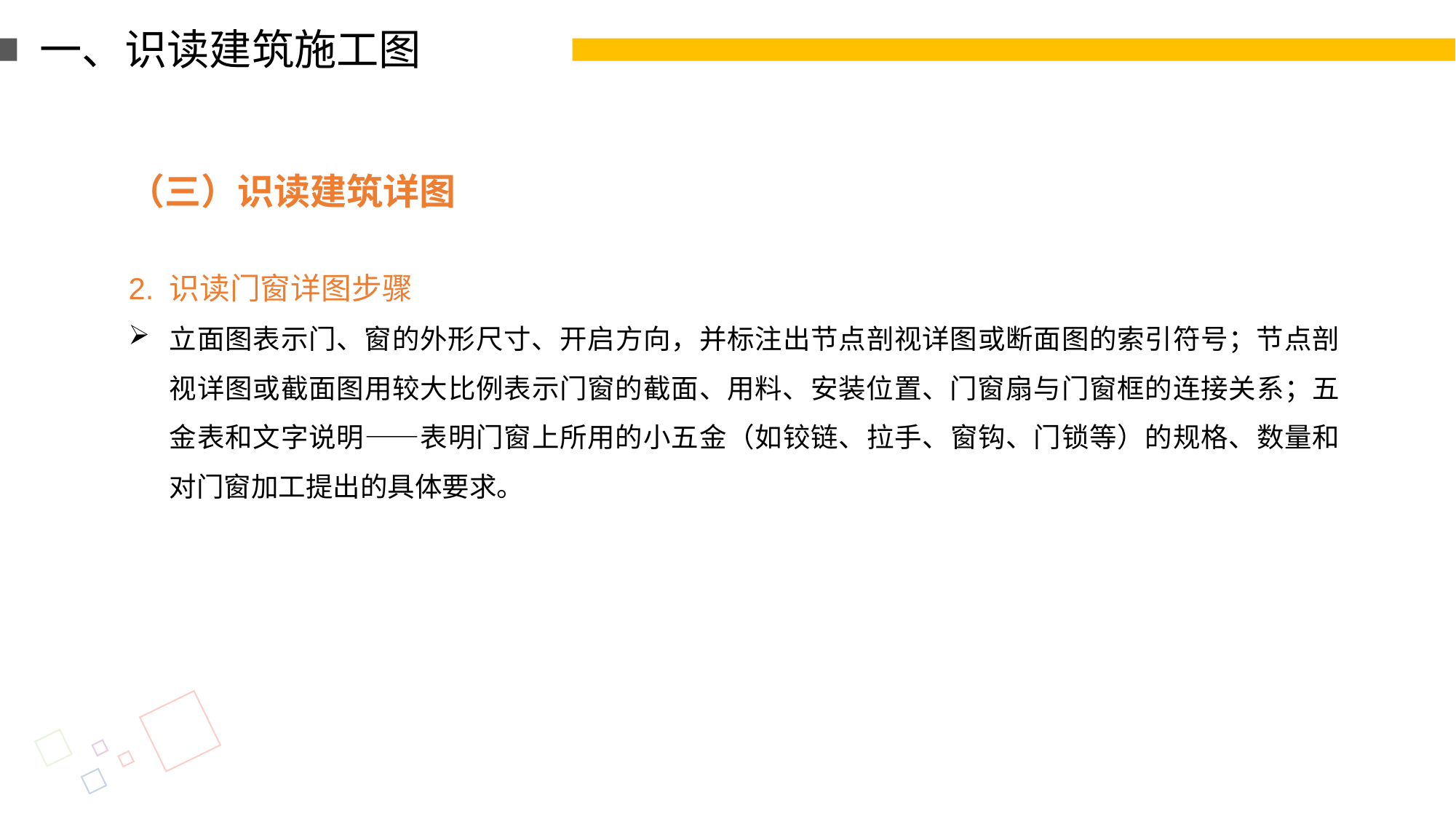

一、识读建筑施工图
（三）识读建筑详图
2. 识读门窗详图步骤
立面图表示门、窗的外形尺寸、开启方向，并标注出节点剖视详图或断面图的索引符号；节点剖视详图或截面图用较大比例表示门窗的截面、用料、安装位置、门窗扇与门窗框的连接关系；五金表和文字说明——表明门窗上所用的小五金（如铰链、拉手、窗钩、门锁等）的规格、数量和对门窗加工提出的具体要求。